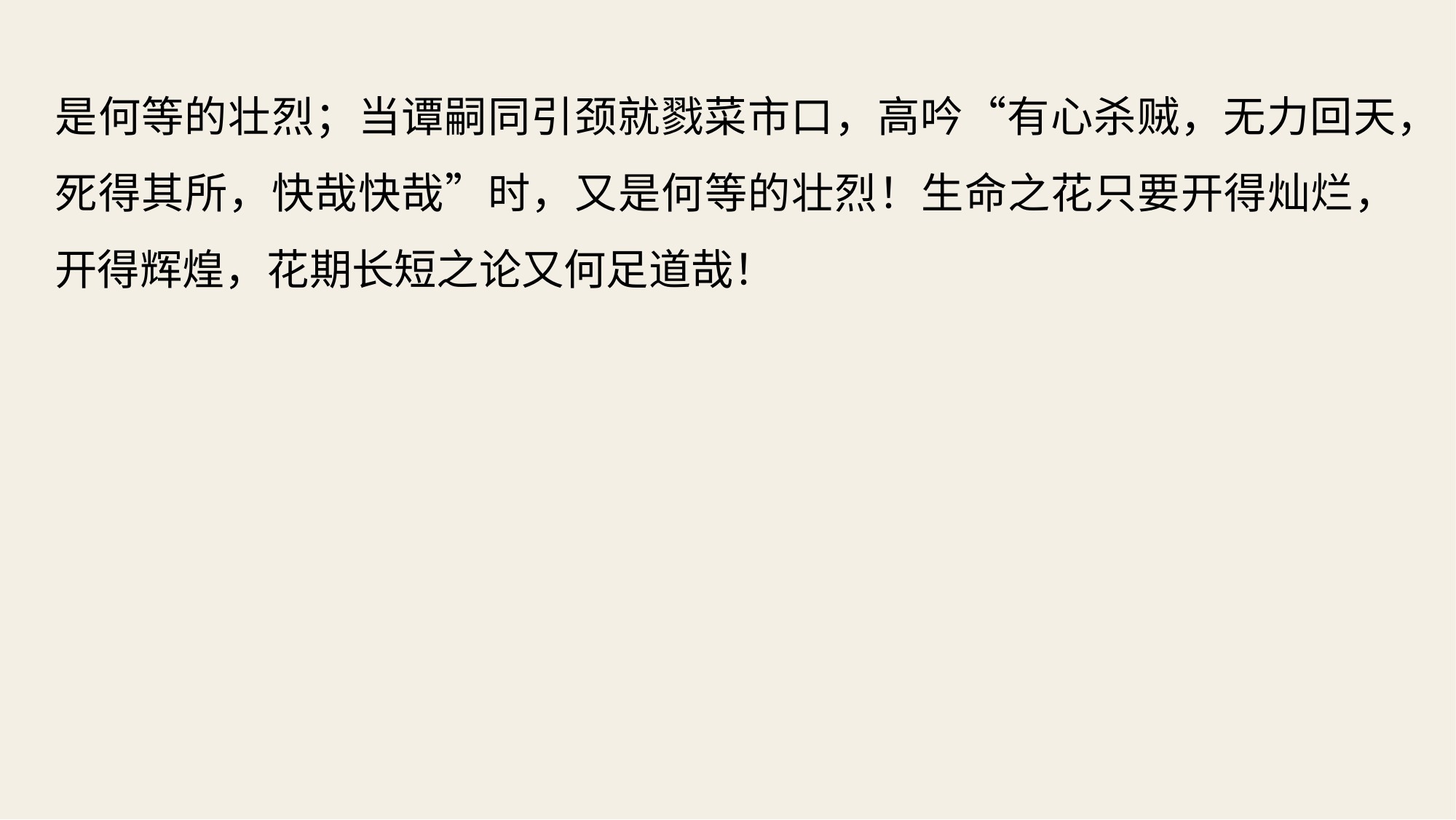

是何等的壮烈；当谭嗣同引颈就戮菜市口，高吟“有心杀贼，无力回天，死得其所，快哉快哉”时，又是何等的壮烈！生命之花只要开得灿烂，开得辉煌，花期长短之论又何足道哉！